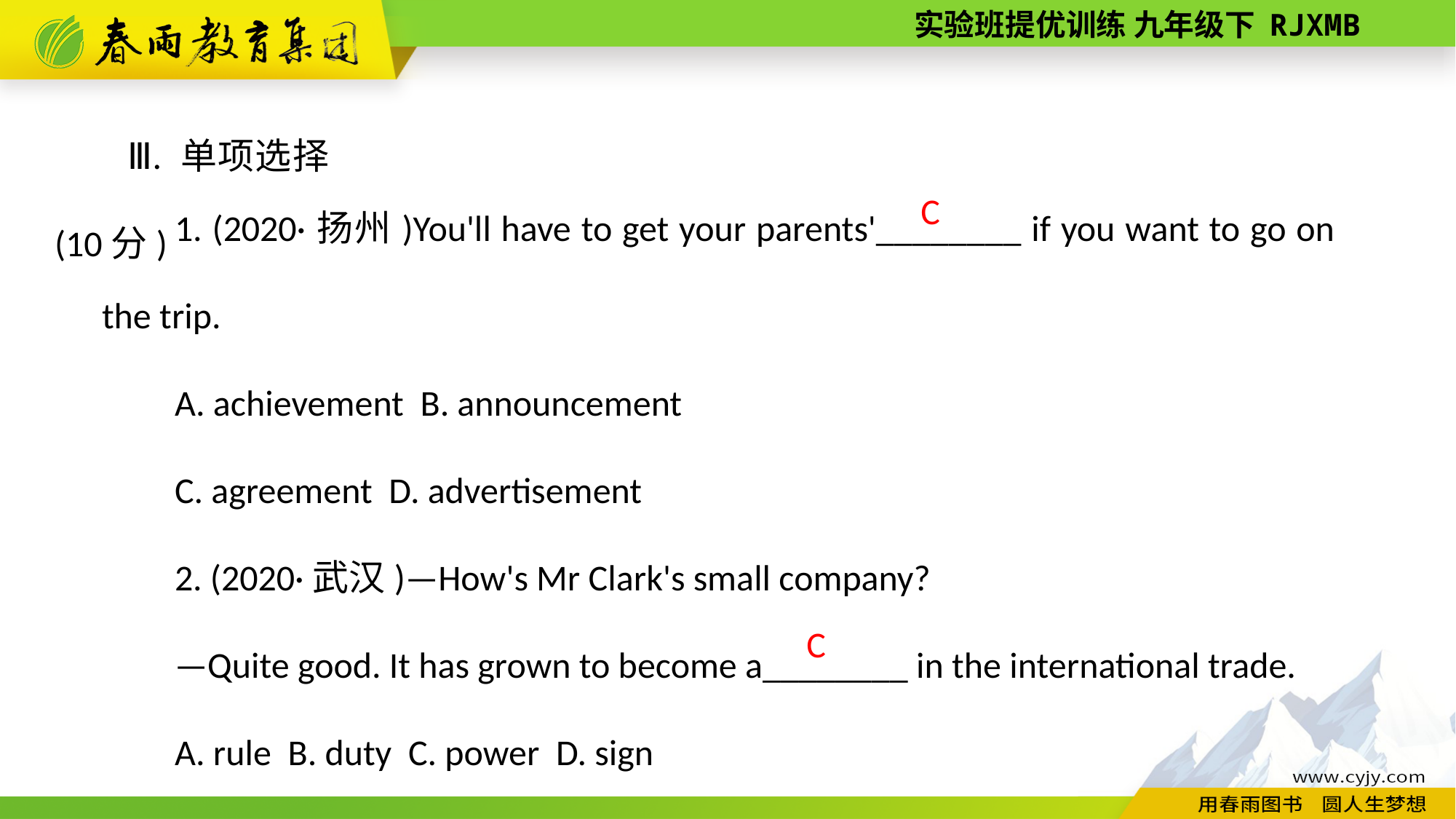

Ⅲ. 单项选择(10分)
1. (2020·扬州)You'll have to get your parents'________ if you want to go on the trip.
A. achievement  B. announcement
C. agreement  D. advertisement
2. (2020·武汉)—How's Mr Clark's small company?
—Quite good. It has grown to become a________ in the international trade.
A. rule  B. duty  C. power  D. sign
C
C